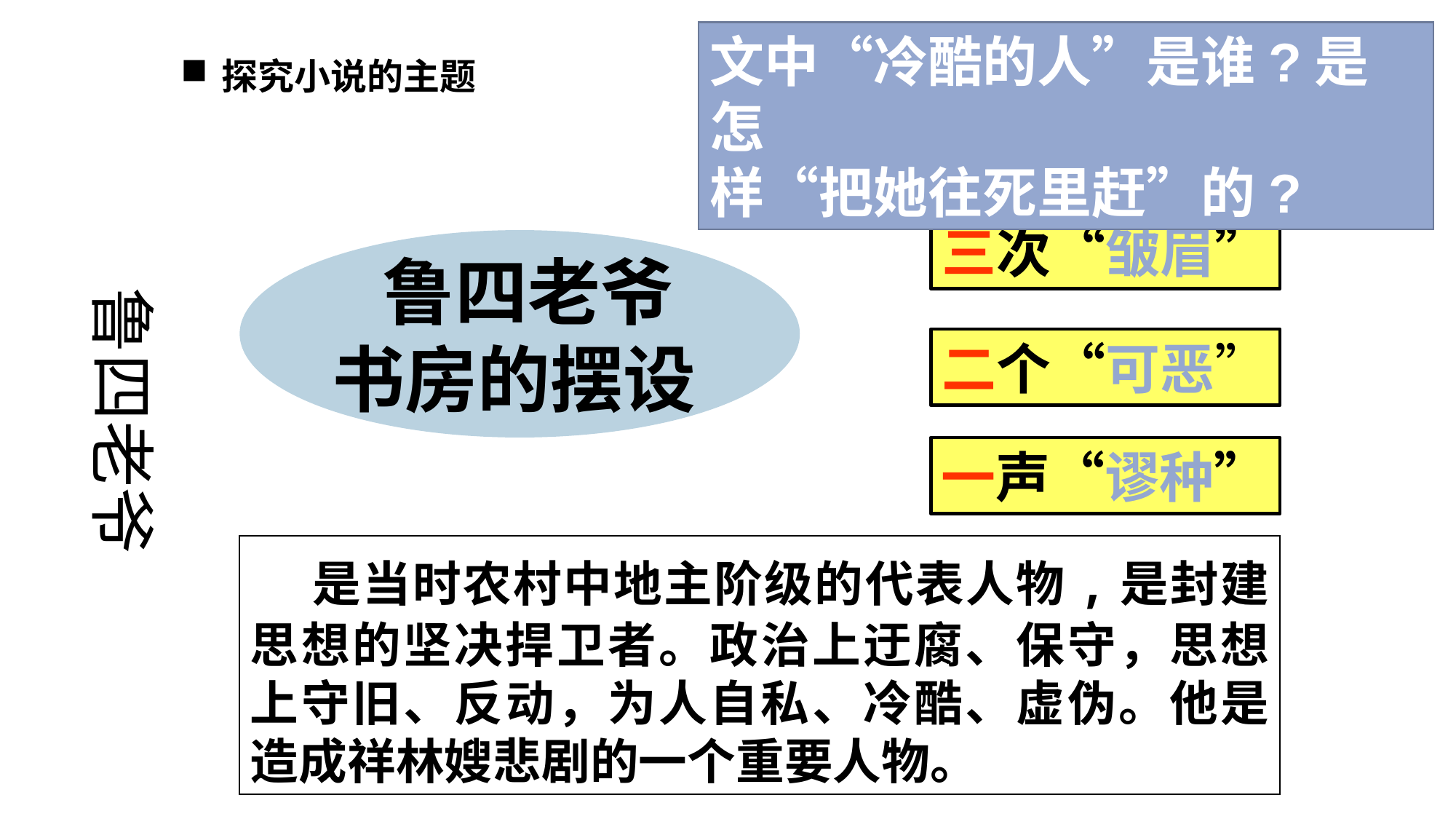

文中“冷酷的人”是谁?是怎
样“把她往死里赶”的?
探究小说的主题
三次“皱眉”
  鲁四老爷
书房的摆设
鲁四老爷
二个“可恶”
一声“谬种”
   是当时农村中地主阶级的代表人物,是封建思想的坚决捍卫者。政治上迂腐、保守，思想上守旧、反动，为人自私、冷酷、虚伪。他是造成祥林嫂悲剧的一个重要人物。